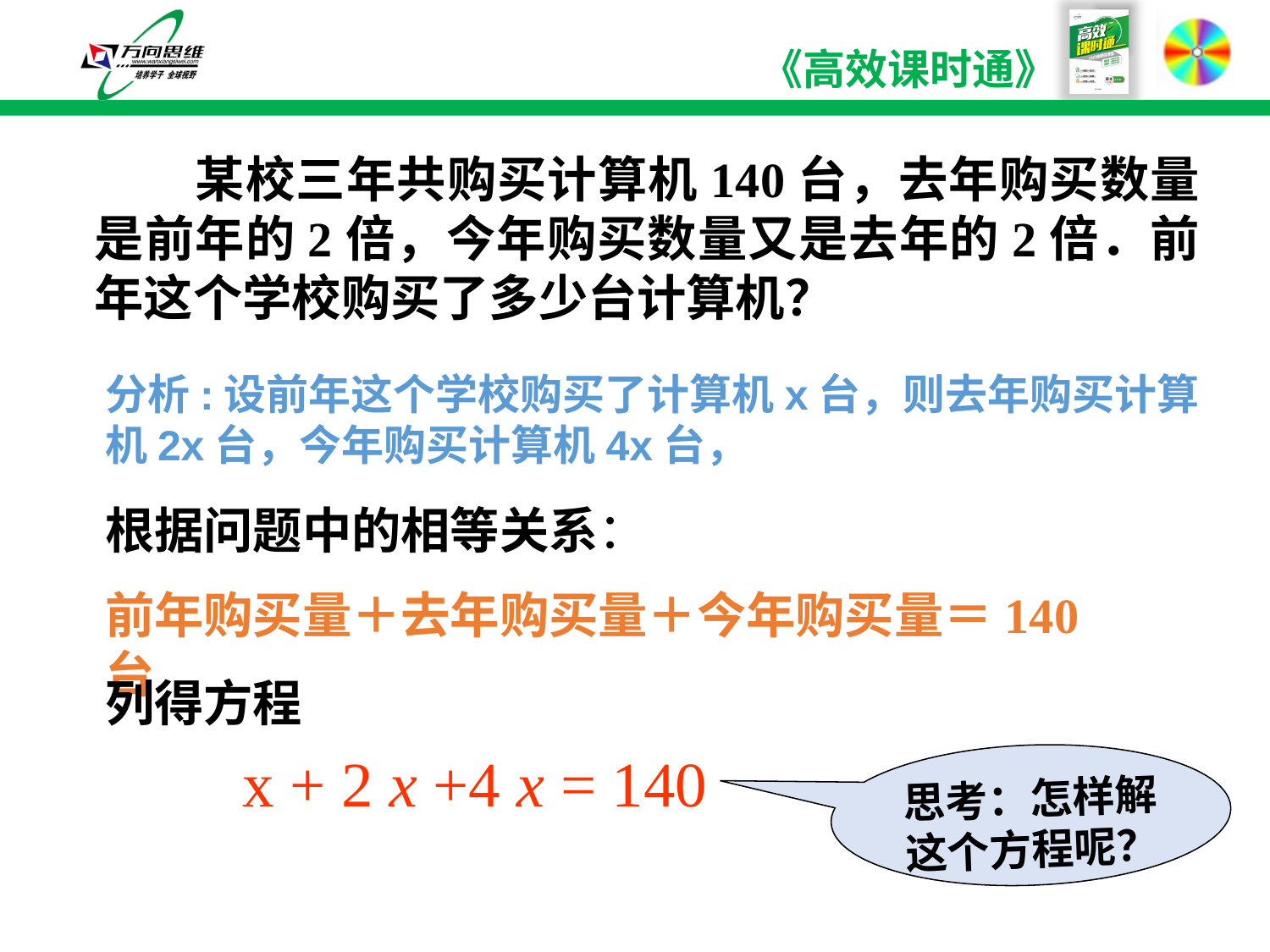

某校三年共购买计算机140台，去年购买数量是前年的2倍，今年购买数量又是去年的2倍．前年这个学校购买了多少台计算机？
分析:设前年这个学校购买了计算机x台，则去年购买计算机2x台，今年购买计算机4x台，
根据问题中的相等关系：
前年购买量＋去年购买量＋今年购买量＝140台
列得方程
x + 2 x +4 x = 140
思考：怎样解这个方程呢？